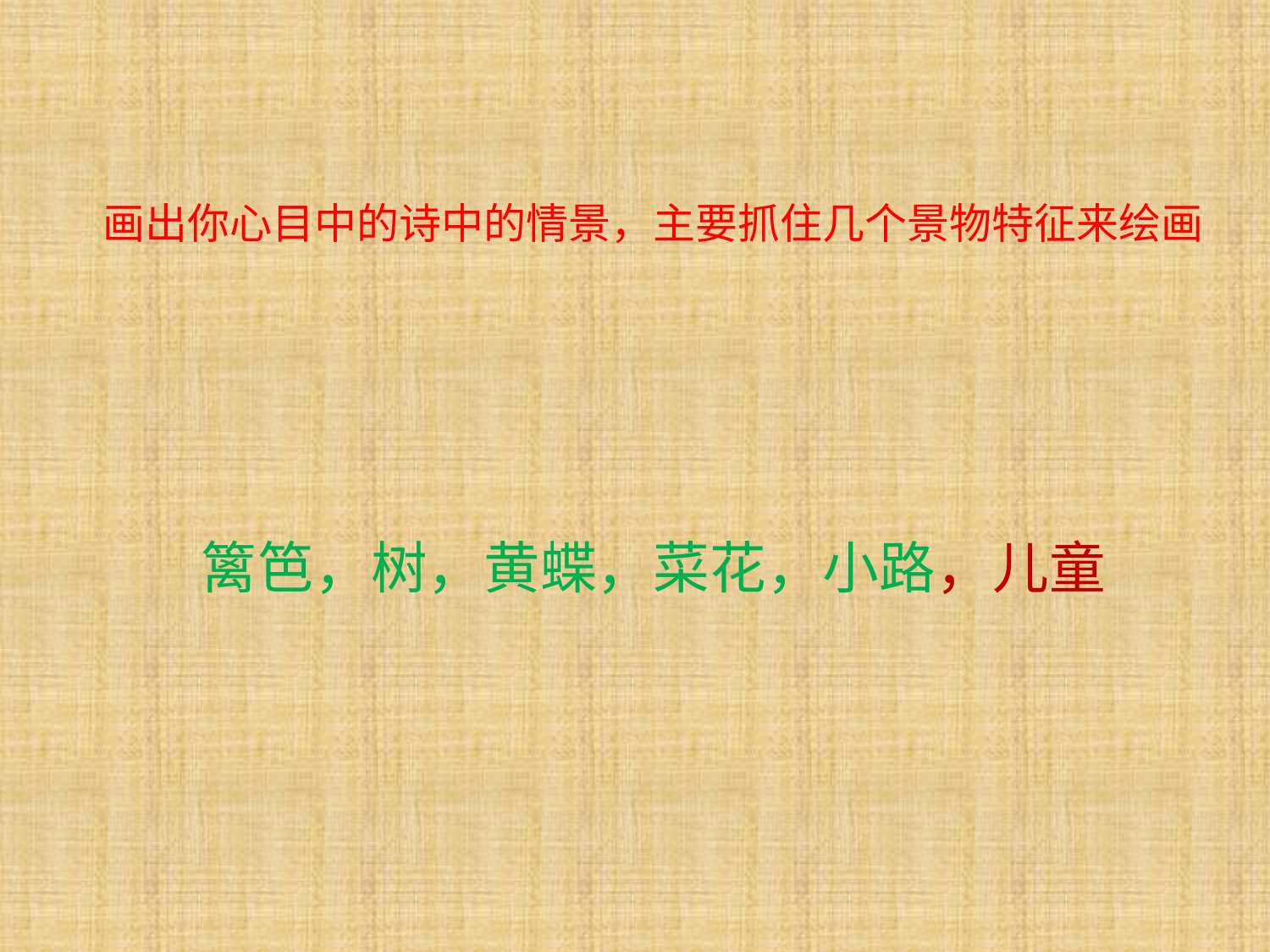

画出你心目中的诗中的情景，主要抓住几个景物特征来绘画

篱笆，树，黄蝶，菜花，小路，儿童